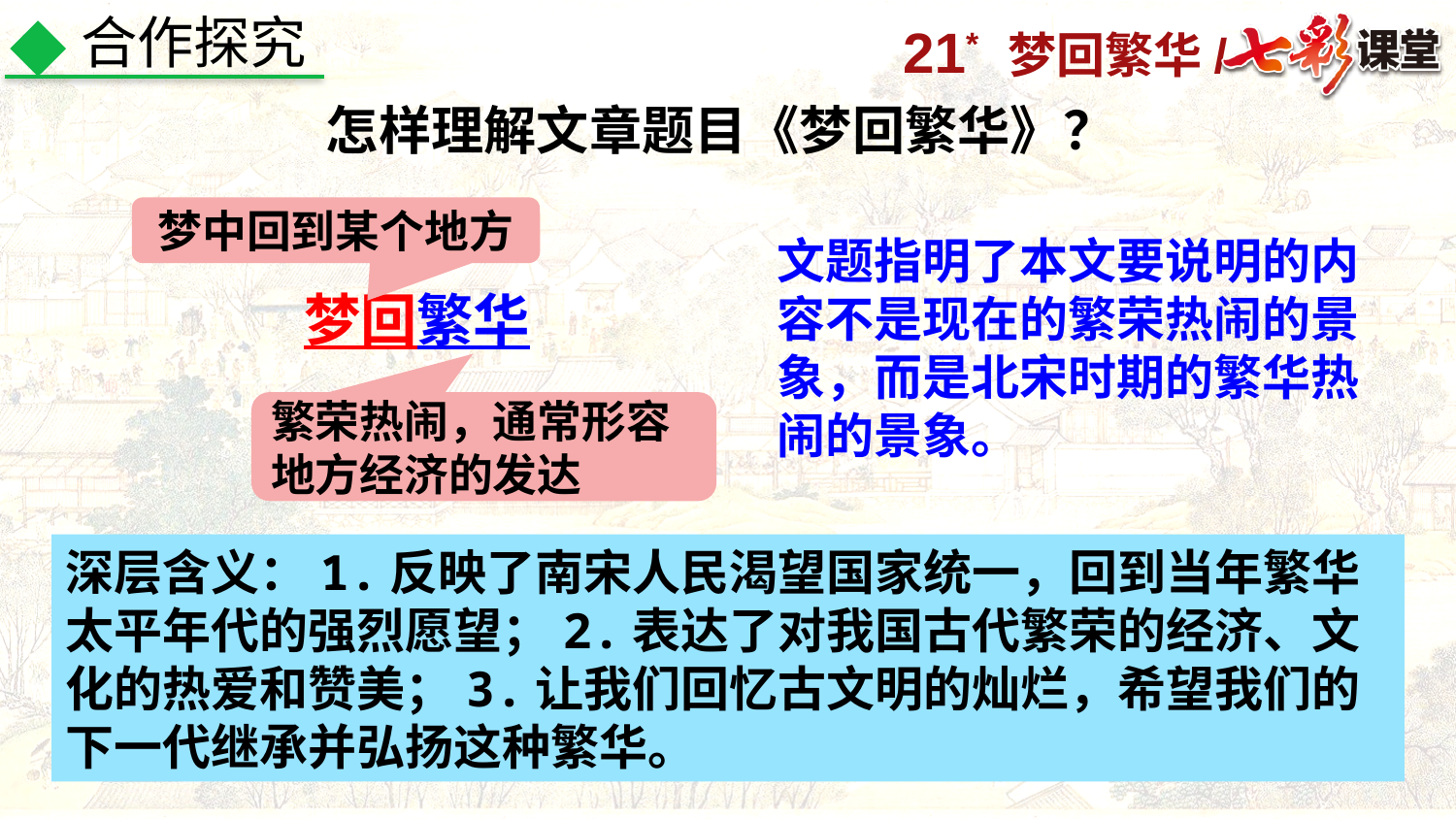

合作探究

怎样理解文章题目《梦回繁华》？
梦中回到某个地方
文题指明了本文要说明的内容不是现在的繁荣热闹的景象，而是北宋时期的繁华热闹的景象。
梦回繁华
繁荣热闹，通常形容地方经济的发达
深层含义：1.反映了南宋人民渴望国家统一，回到当年繁华太平年代的强烈愿望；2.表达了对我国古代繁荣的经济、文化的热爱和赞美；3.让我们回忆古文明的灿烂，希望我们的下一代继承并弘扬这种繁华。